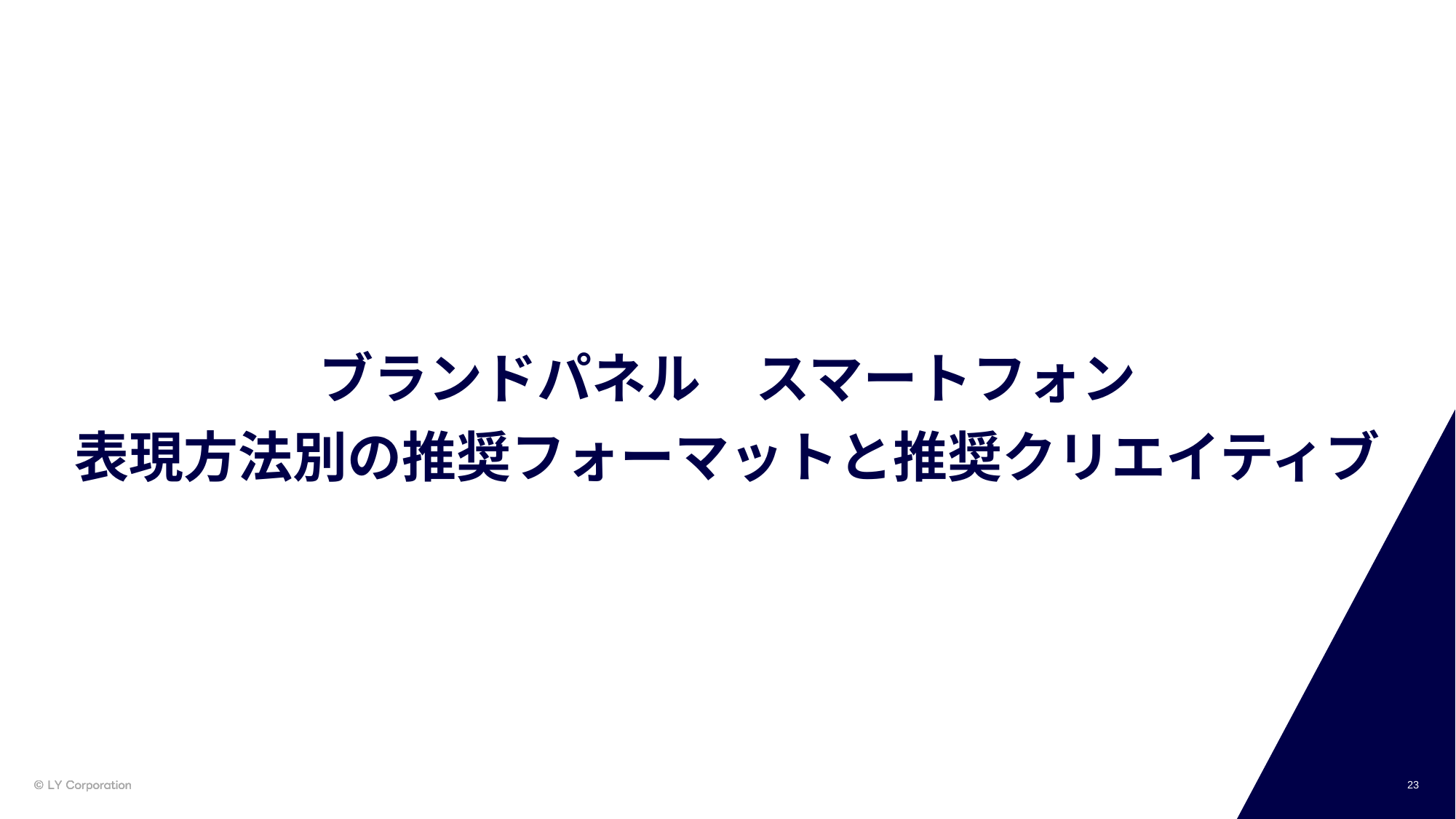

ブランドパネル　スマートフォン
表現方法別の推奨フォーマットと推奨クリエイティブ